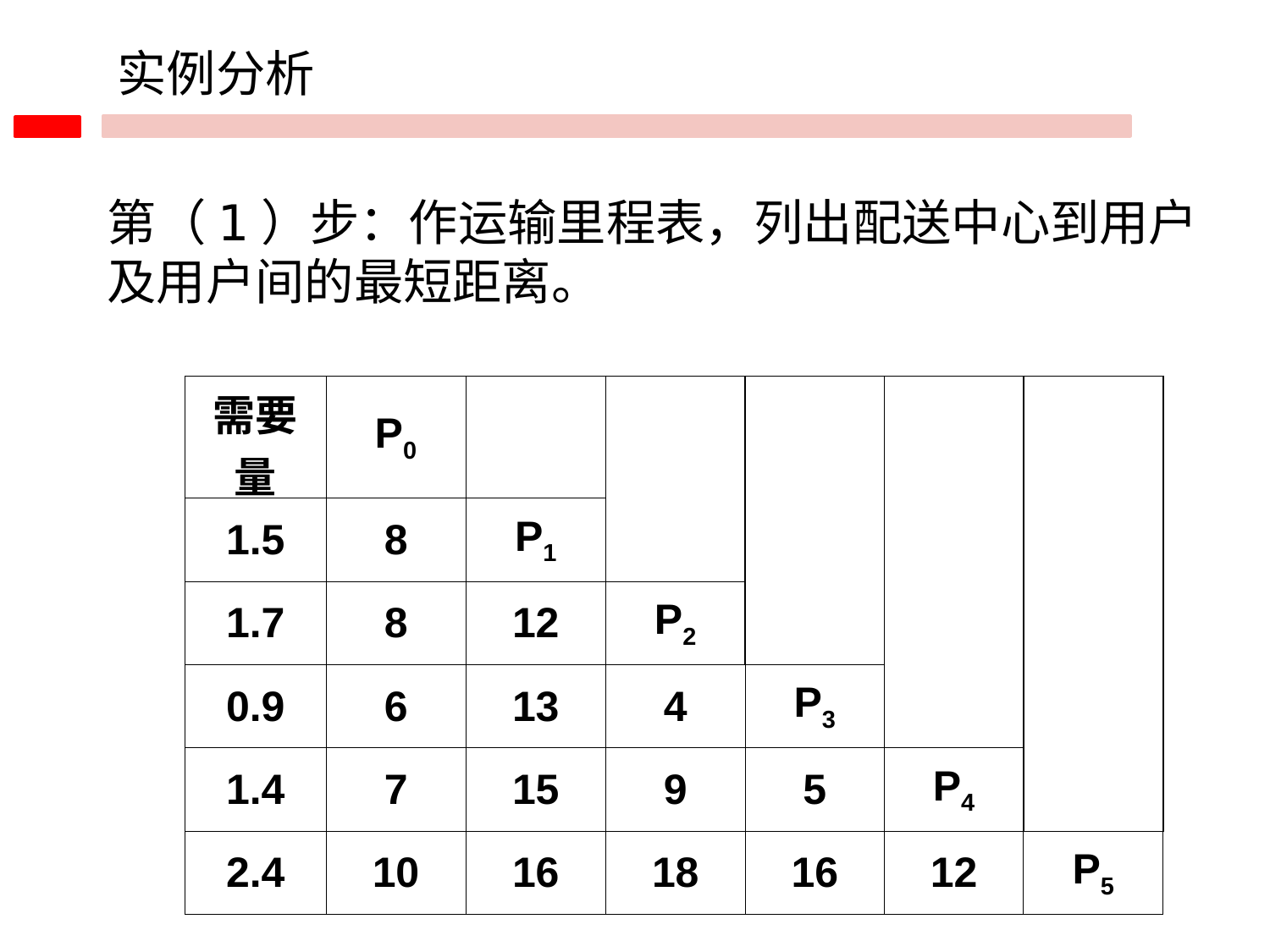

实例分析
第（1）步：作运输里程表，列出配送中心到用户及用户间的最短距离。
| 需要量 | P0 |  |  |  |  |  |
| --- | --- | --- | --- | --- | --- | --- |
| 1.5 | 8 | P1 |  |  |  |  |
| 1.7 | 8 | 12 | P2 |  |  |  |
| 0.9 | 6 | 13 | 4 | P3 |  |  |
| 1.4 | 7 | 15 | 9 | 5 | P4 |  |
| 2.4 | 10 | 16 | 18 | 16 | 12 | P5 |